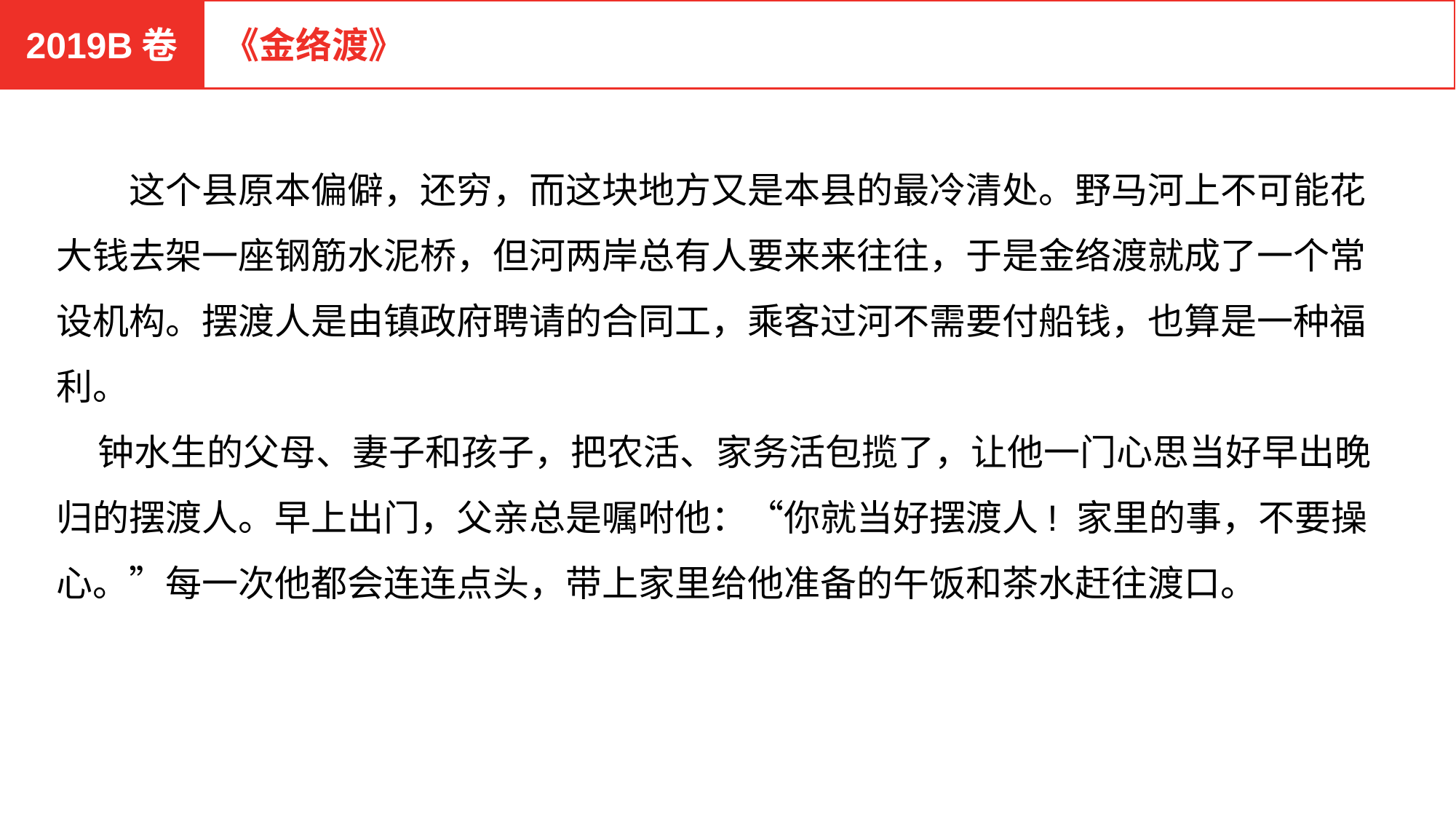

2019B卷
《金络渡》
　　这个县原本偏僻，还穷，而这块地方又是本县的最冷清处。野马河上不可能花大钱去架一座钢筋水泥桥，但河两岸总有人要来来往往，于是金络渡就成了一个常设机构。摆渡人是由镇政府聘请的合同工，乘客过河不需要付船钱，也算是一种福利。
    钟水生的父母、妻子和孩子，把农活、家务活包揽了，让他一门心思当好早出晚归的摆渡人。早上出门，父亲总是嘱咐他：“你就当好摆渡人! 家里的事，不要操心。”每一次他都会连连点头，带上家里给他准备的午饭和茶水赶往渡口。